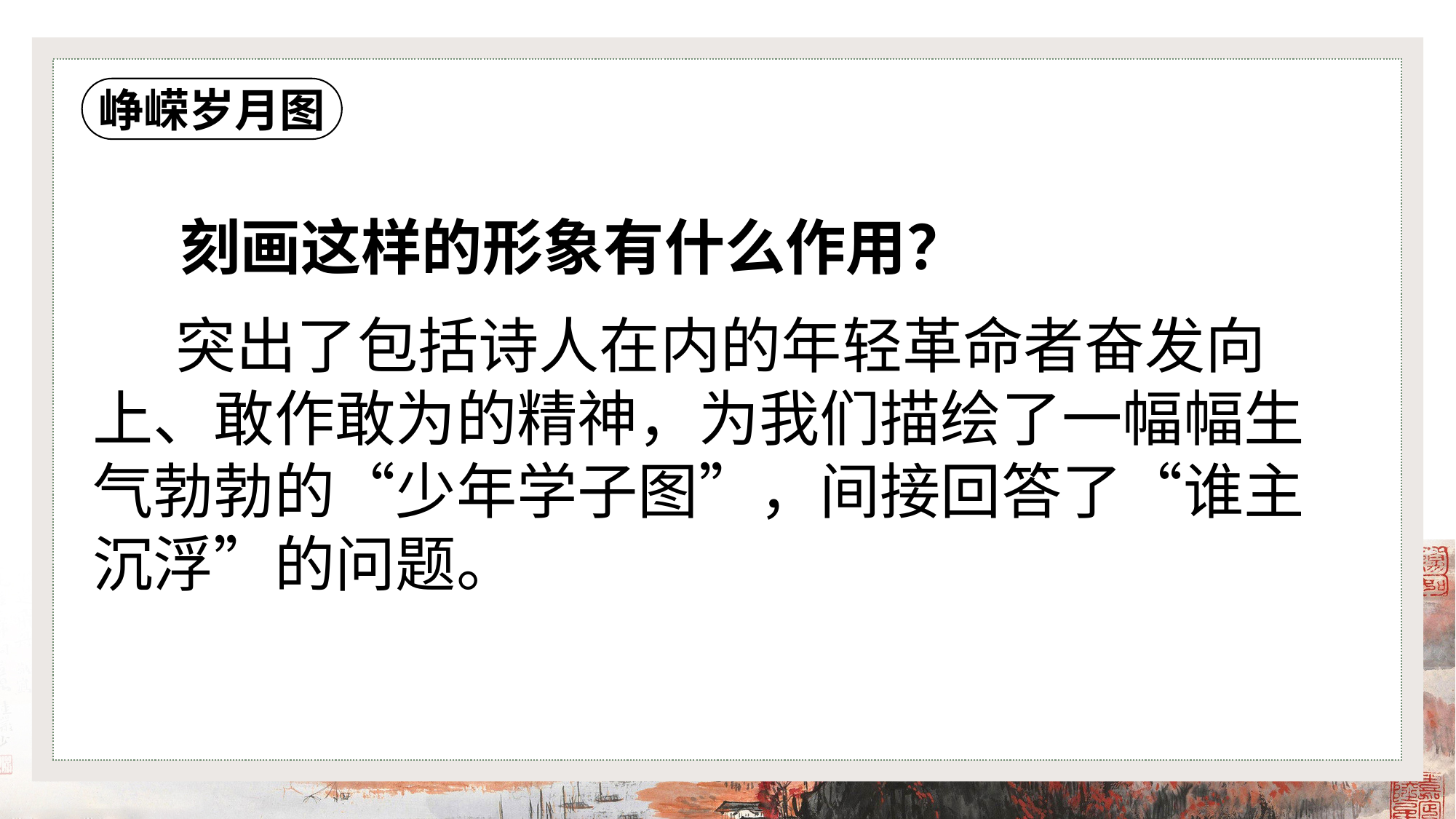

峥嵘岁月图

刻画这样的形象有什么作用？
 突出了包括诗人在内的年轻革命者奋发向上、敢作敢为的精神，为我们描绘了一幅幅生气勃勃的“少年学子图”，间接回答了“谁主沉浮”的问题。